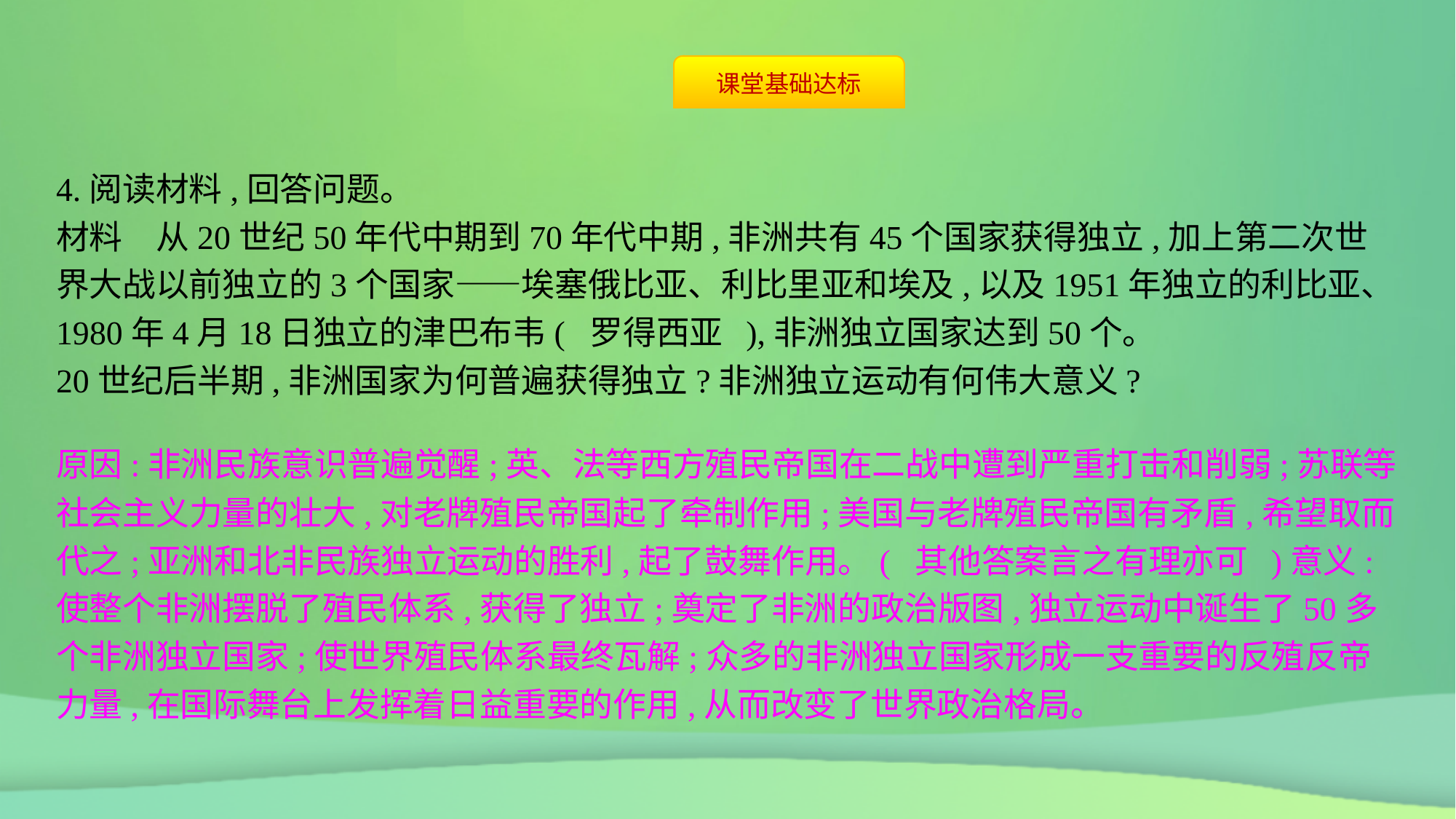

4.阅读材料,回答问题。
材料　从20世纪50年代中期到70年代中期,非洲共有45个国家获得独立,加上第二次世界大战以前独立的3个国家——埃塞俄比亚、利比里亚和埃及,以及1951年独立的利比亚、1980年4月18日独立的津巴布韦(  罗得西亚  ),非洲独立国家达到50个。
20世纪后半期,非洲国家为何普遍获得独立?非洲独立运动有何伟大意义?
原因:非洲民族意识普遍觉醒;英、法等西方殖民帝国在二战中遭到严重打击和削弱;苏联等社会主义力量的壮大,对老牌殖民帝国起了牵制作用;美国与老牌殖民帝国有矛盾,希望取而代之;亚洲和北非民族独立运动的胜利,起了鼓舞作用。(  其他答案言之有理亦可  )意义:使整个非洲摆脱了殖民体系,获得了独立;奠定了非洲的政治版图,独立运动中诞生了50多个非洲独立国家;使世界殖民体系最终瓦解;众多的非洲独立国家形成一支重要的反殖反帝力量,在国际舞台上发挥着日益重要的作用,从而改变了世界政治格局。